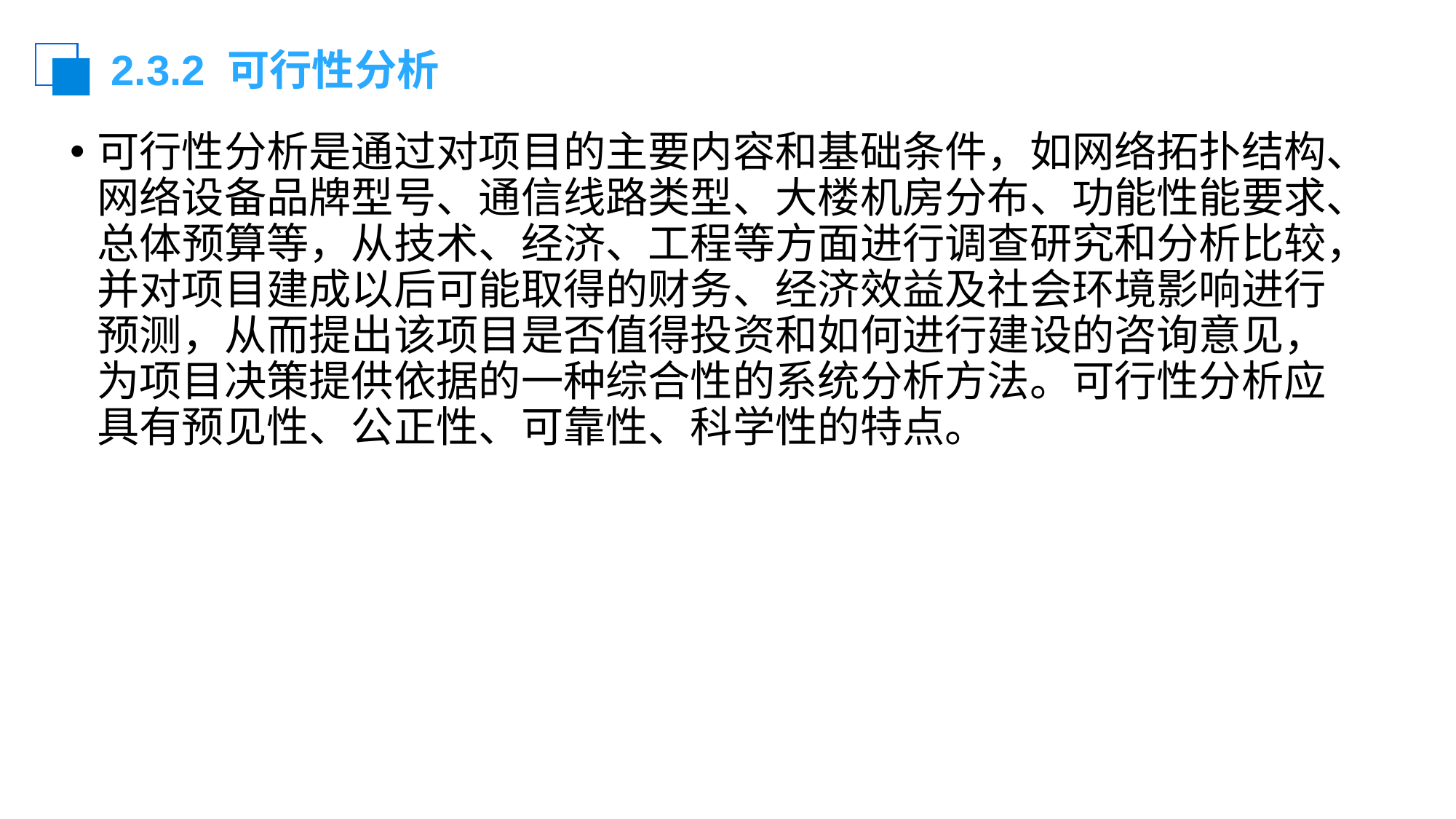

# 2.3.2 可行性分析
可行性分析是通过对项目的主要内容和基础条件，如网络拓扑结构、网络设备品牌型号、通信线路类型、大楼机房分布、功能性能要求、总体预算等，从技术、经济、工程等方面进行调查研究和分析比较，并对项目建成以后可能取得的财务、经济效益及社会环境影响进行预测，从而提出该项目是否值得投资和如何进行建设的咨询意见，为项目决策提供依据的一种综合性的系统分析方法。可行性分析应具有预见性、公正性、可靠性、科学性的特点。